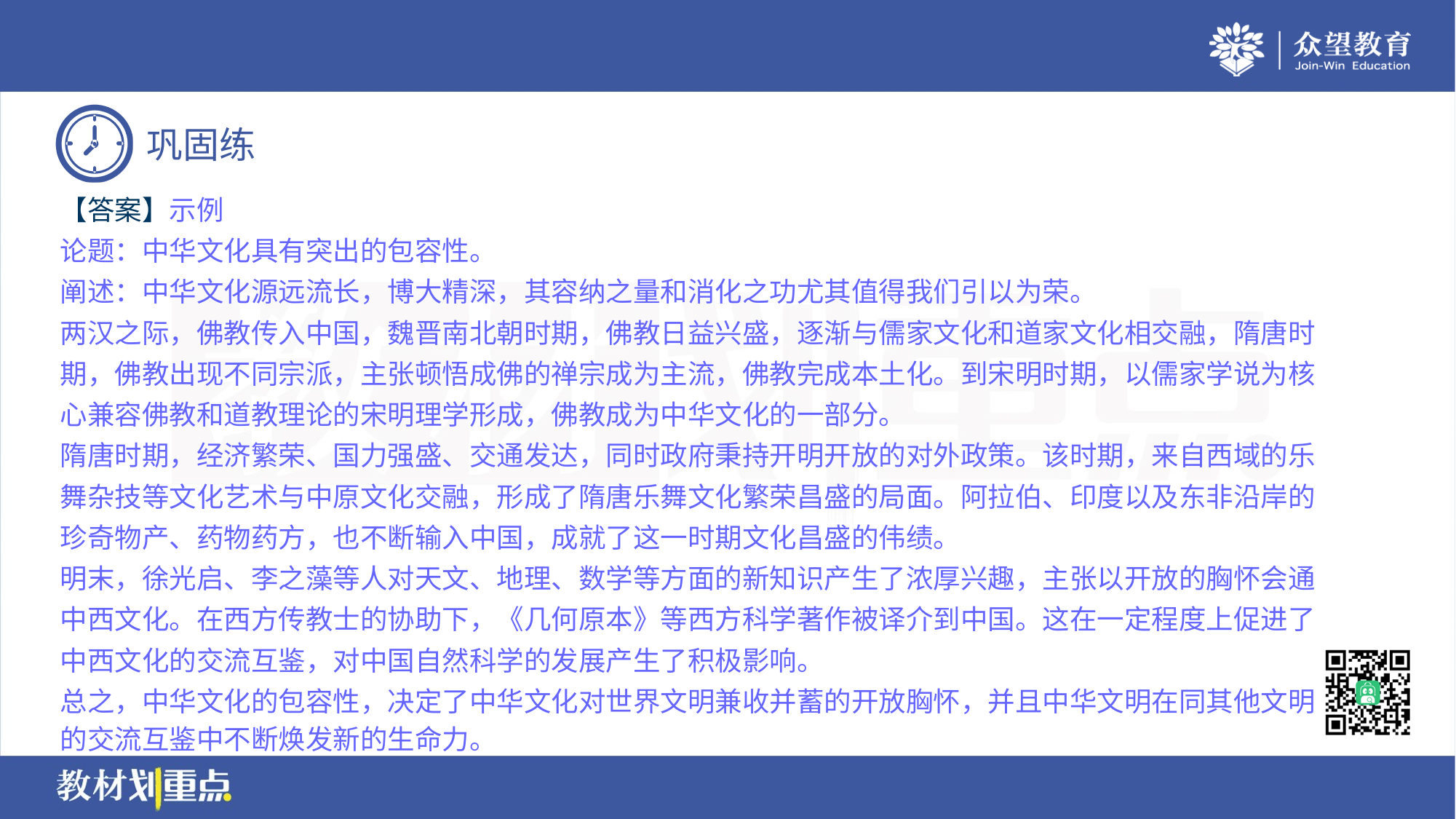

【答案】示例
论题：中华文化具有突出的包容性。
阐述：中华文化源远流长，博大精深，其容纳之量和消化之功尤其值得我们引以为荣。
两汉之际，佛教传入中国，魏晋南北朝时期，佛教日益兴盛，逐渐与儒家文化和道家文化相交融，隋唐时
期，佛教出现不同宗派，主张顿悟成佛的禅宗成为主流，佛教完成本土化。到宋明时期，以儒家学说为核
心兼容佛教和道教理论的宋明理学形成，佛教成为中华文化的一部分。
隋唐时期，经济繁荣、国力强盛、交通发达，同时政府秉持开明开放的对外政策。该时期，来自西域的乐
舞杂技等文化艺术与中原文化交融，形成了隋唐乐舞文化繁荣昌盛的局面。阿拉伯、印度以及东非沿岸的
珍奇物产、药物药方，也不断输入中国，成就了这一时期文化昌盛的伟绩。
明末，徐光启、李之藻等人对天文、地理、数学等方面的新知识产生了浓厚兴趣，主张以开放的胸怀会通
中西文化。在西方传教士的协助下，《几何原本》等西方科学著作被译介到中国。这在一定程度上促进了
中西文化的交流互鉴，对中国自然科学的发展产生了积极影响。
总之，中华文化的包容性，决定了中华文化对世界文明兼收并蓄的开放胸怀，并且中华文明在同其他文明
的交流互鉴中不断焕发新的生命力。